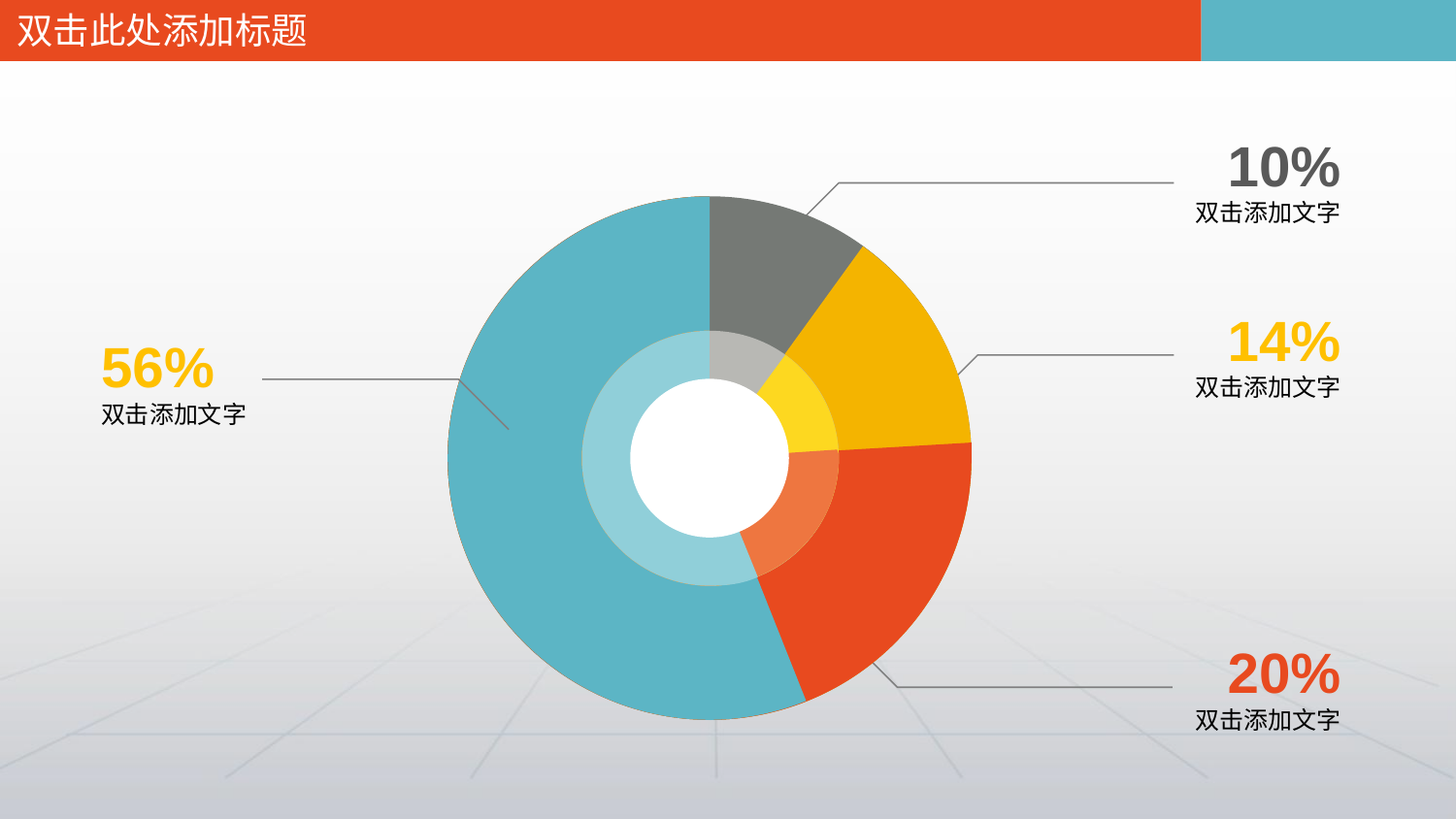

双击此处添加标题
10%
双击添加文字

14%
双击添加文字
56%
双击添加文字

20%
双击添加文字